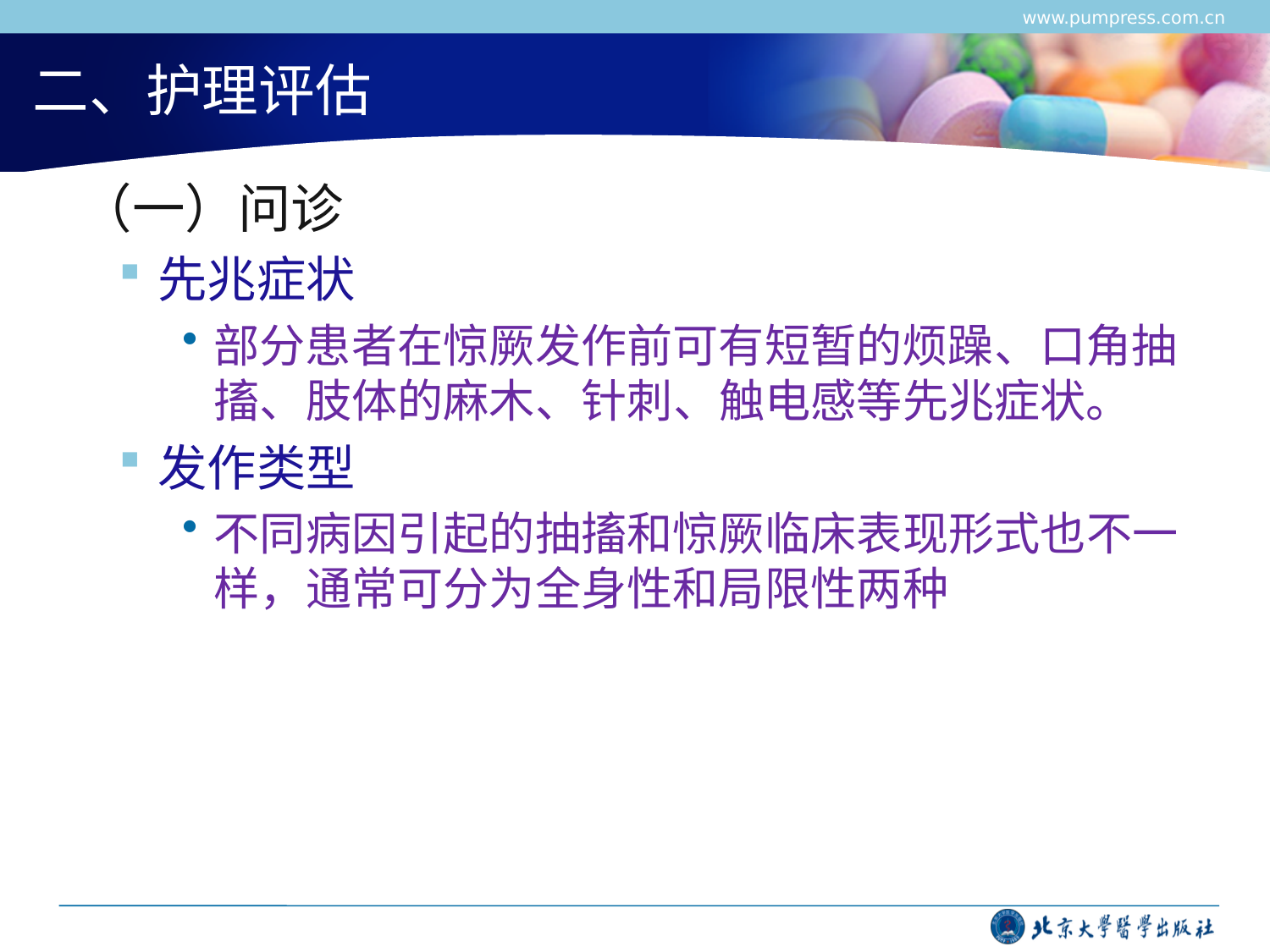

www.pumpress.com.cn
# 二、护理评估
 （一）问诊
先兆症状
部分患者在惊厥发作前可有短暂的烦躁、口角抽搐、肢体的麻木、针刺、触电感等先兆症状。
发作类型
不同病因引起的抽搐和惊厥临床表现形式也不一样，通常可分为全身性和局限性两种